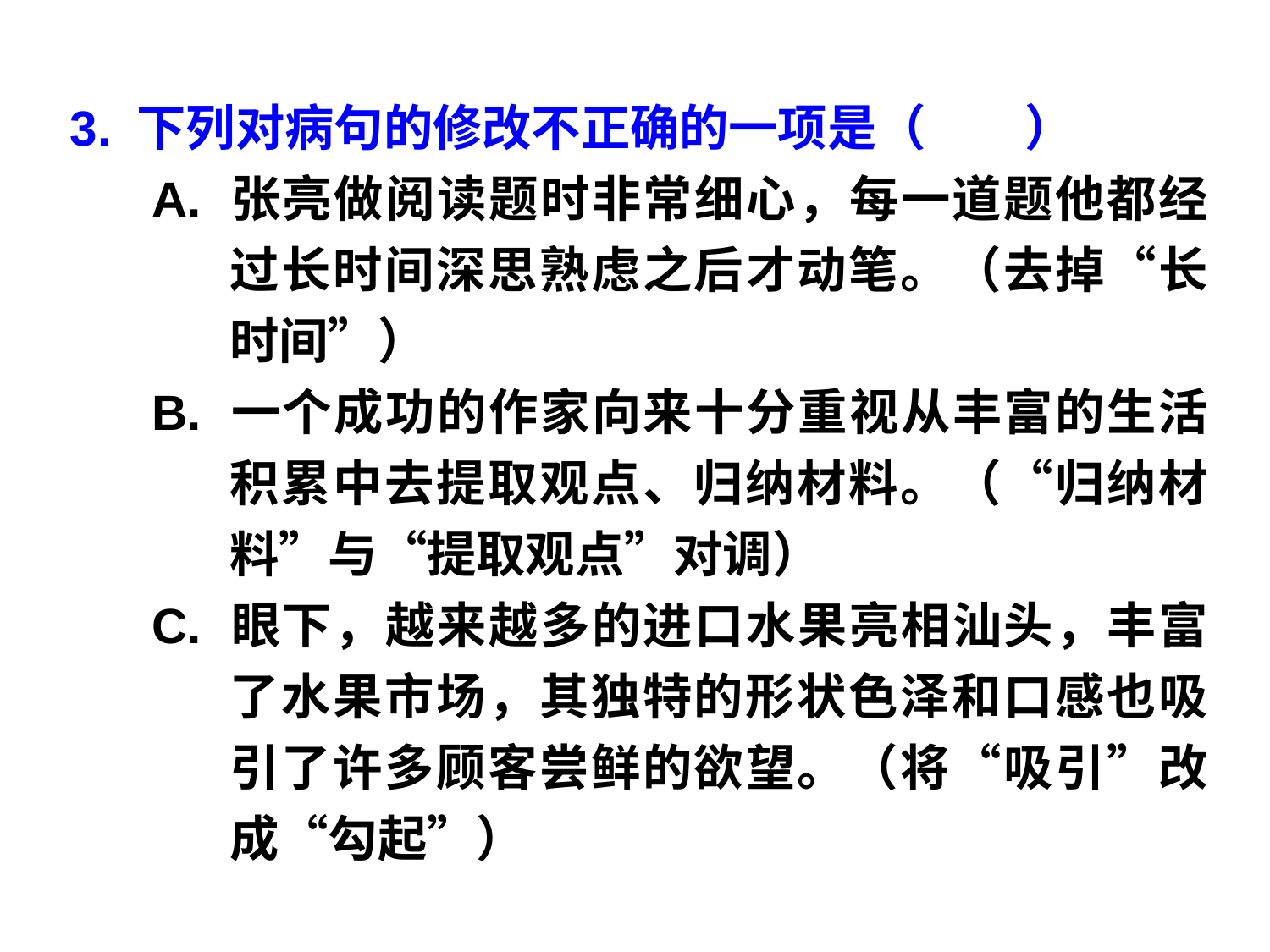

3. 下列对病句的修改不正确的一项是（　　）
A. 张亮做阅读题时非常细心，每一道题他都经过长时间深思熟虑之后才动笔。（去掉“长时间”）
B. 一个成功的作家向来十分重视从丰富的生活积累中去提取观点、归纳材料。（“归纳材料”与“提取观点”对调）
C. 眼下，越来越多的进口水果亮相汕头，丰富了水果市场，其独特的形状色泽和口感也吸引了许多顾客尝鲜的欲望。（将“吸引”改成“勾起”）